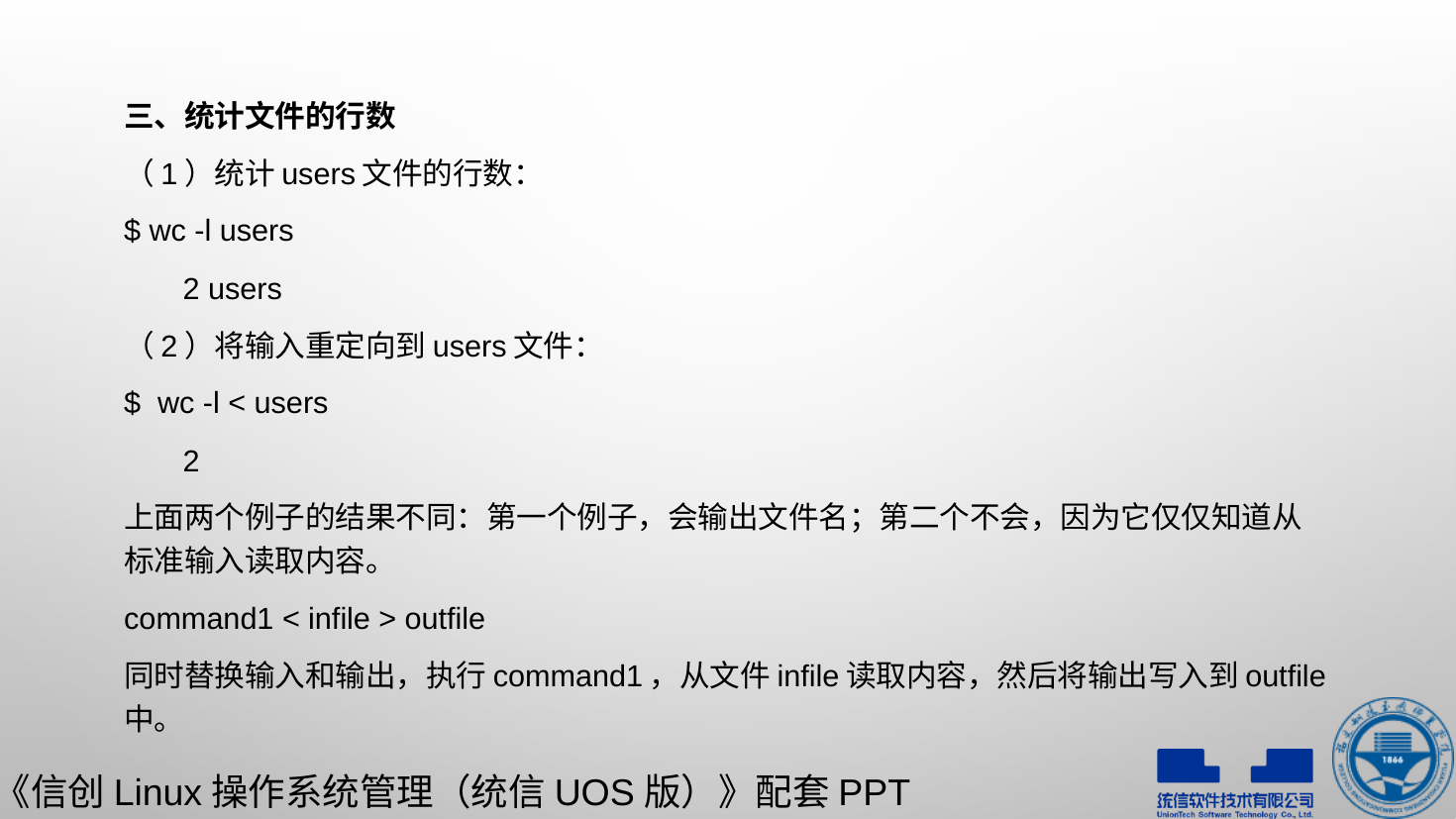

三、统计文件的行数
（1）统计users文件的行数：
$ wc -l users
       2 users
（2）将输入重定向到users文件：
$  wc -l < users
       2
上面两个例子的结果不同：第一个例子，会输出文件名；第二个不会，因为它仅仅知道从标准输入读取内容。
command1 < infile > outfile
同时替换输入和输出，执行command1，从文件infile读取内容，然后将输出写入到outfile中。